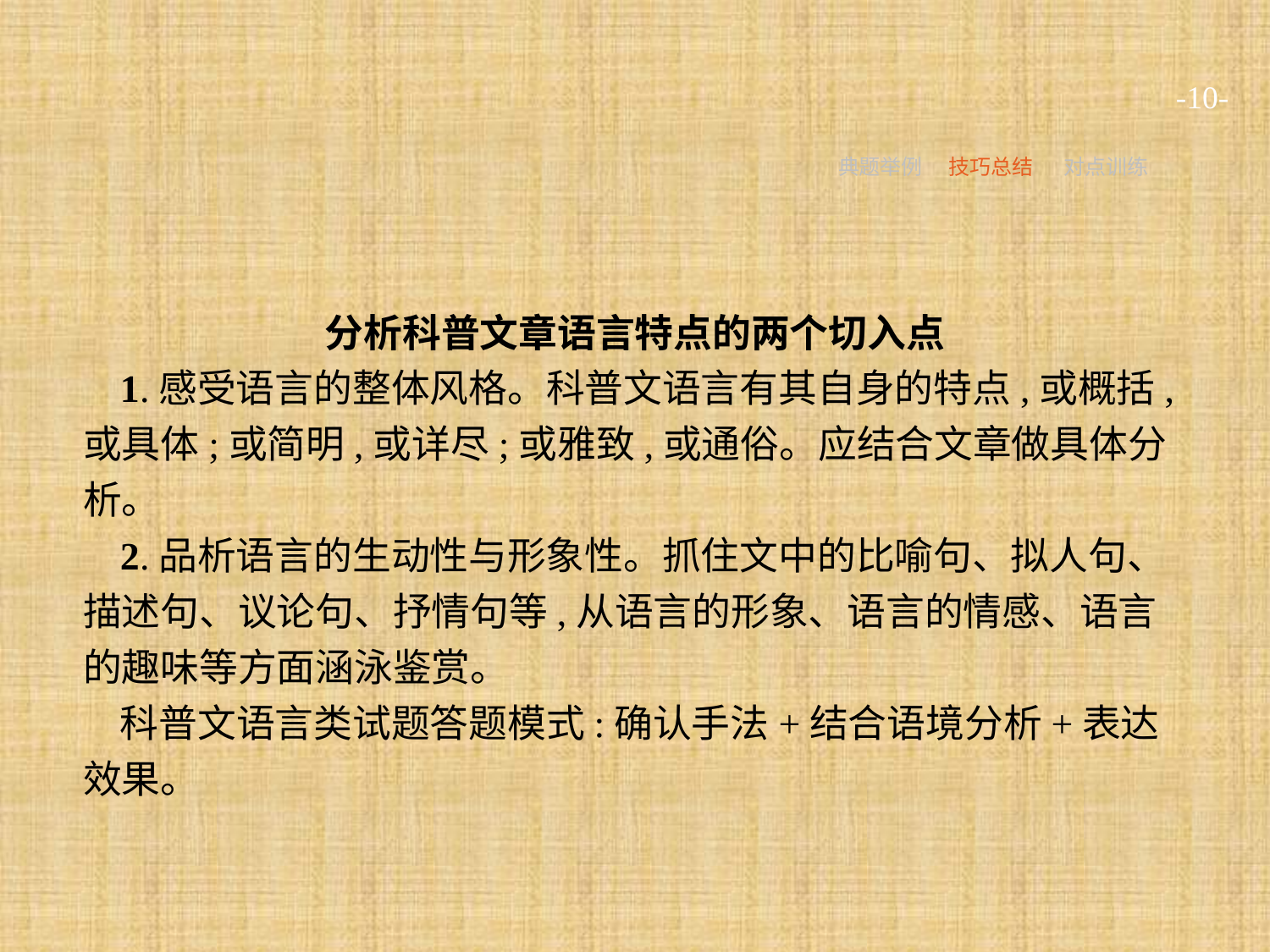

-10-
典题举例
技巧总结
对点训练
分析科普文章语言特点的两个切入点
1.感受语言的整体风格。科普文语言有其自身的特点,或概括,或具体;或简明,或详尽;或雅致,或通俗。应结合文章做具体分析。
2.品析语言的生动性与形象性。抓住文中的比喻句、拟人句、描述句、议论句、抒情句等,从语言的形象、语言的情感、语言的趣味等方面涵泳鉴赏。
科普文语言类试题答题模式:确认手法+结合语境分析+表达效果。